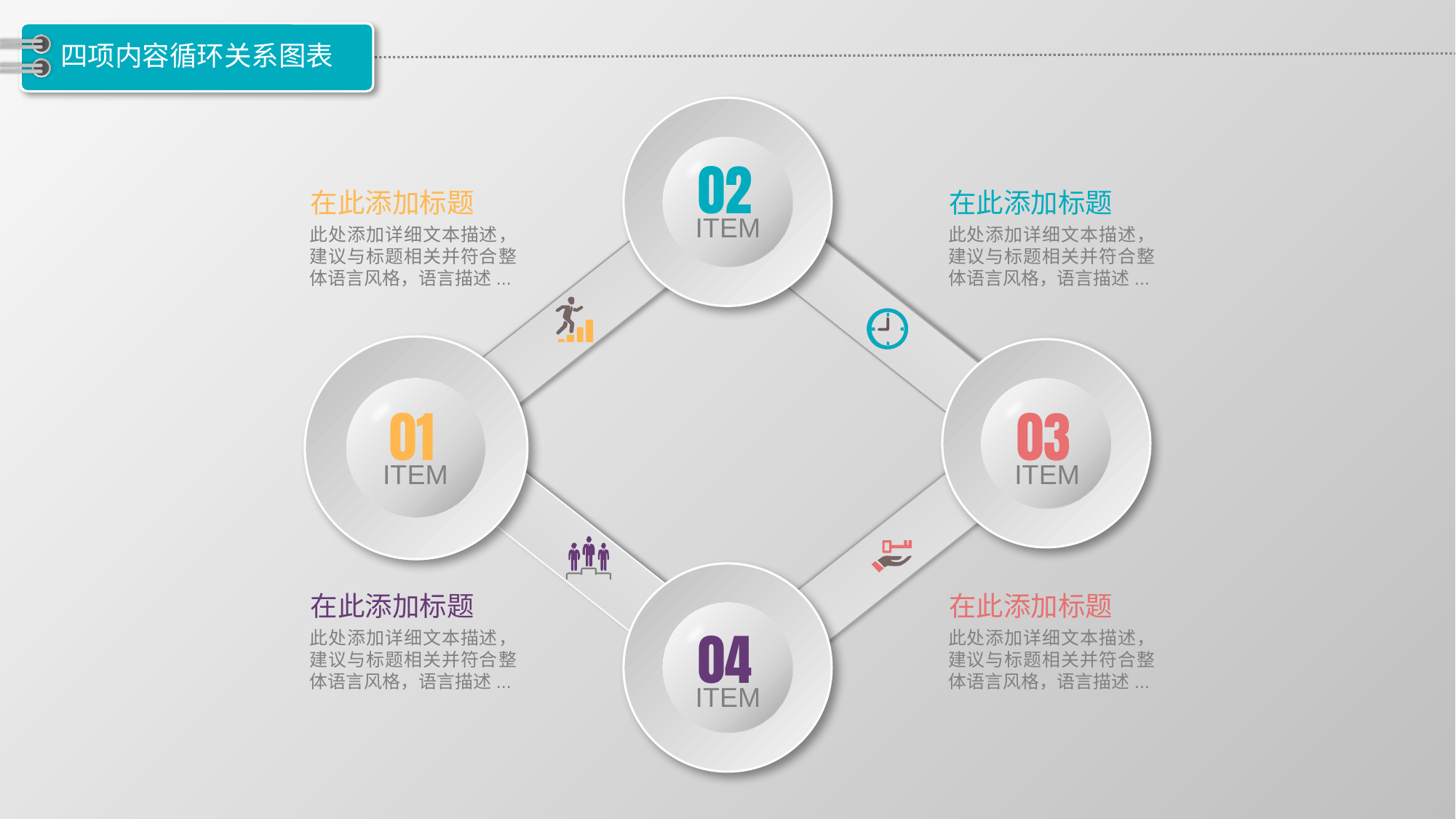

# 四项内容循环关系图表

02
ITEM
在此添加标题
在此添加标题
此处添加详细文本描述，建议与标题相关并符合整体语言风格，语言描述...
此处添加详细文本描述，建议与标题相关并符合整体语言风格，语言描述...

01
ITEM
03
ITEM

在此添加标题
在此添加标题

此处添加详细文本描述，建议与标题相关并符合整体语言风格，语言描述...
此处添加详细文本描述，建议与标题相关并符合整体语言风格，语言描述...
04
ITEM